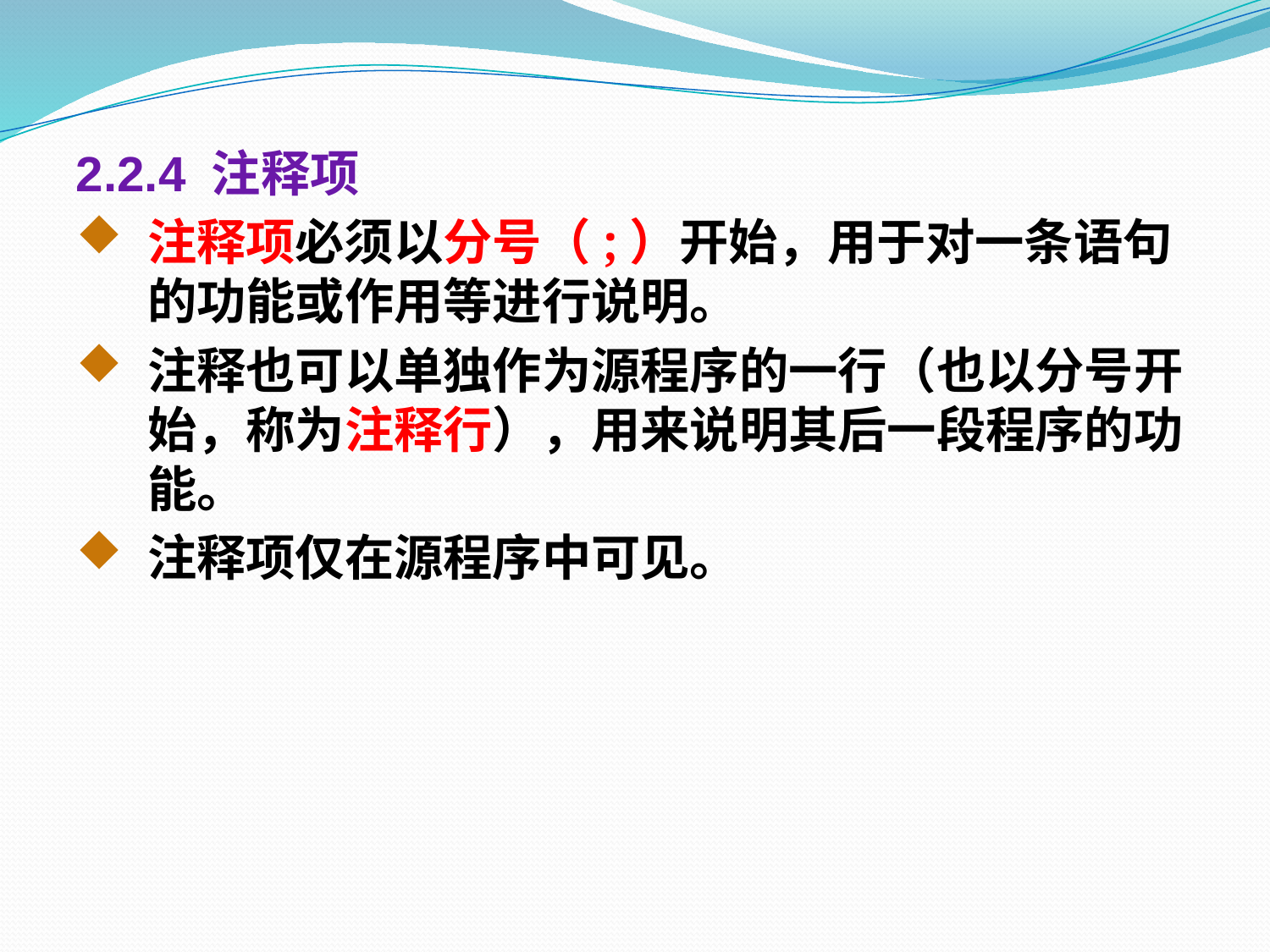

2.2.4 注释项
注释项必须以分号（;）开始，用于对一条语句的功能或作用等进行说明。
注释也可以单独作为源程序的一行（也以分号开始，称为注释行），用来说明其后一段程序的功能。
注释项仅在源程序中可见。